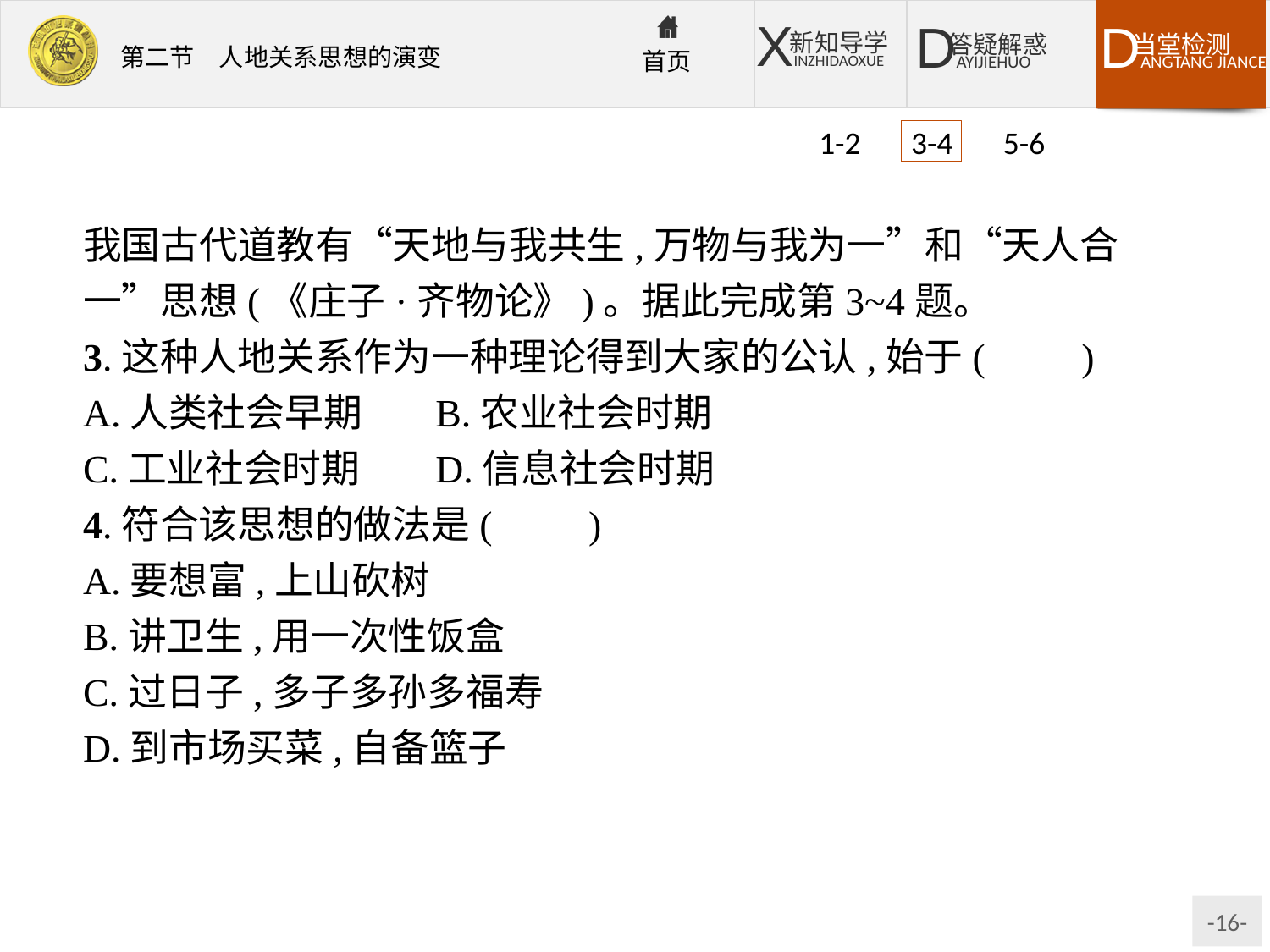

1-2       3-4       5-6

我国古代道教有“天地与我共生,万物与我为一”和“天人合一”思想(《庄子·齐物论》)。据此完成第3~4题。
3.这种人地关系作为一种理论得到大家的公认,始于(　　)
A.人类社会早期	B.农业社会时期
C.工业社会时期	D.信息社会时期
4.符合该思想的做法是(　　)
A.要想富,上山砍树
B.讲卫生,用一次性饭盒
C.过日子,多子多孙多福寿
D.到市场买菜,自备篮子